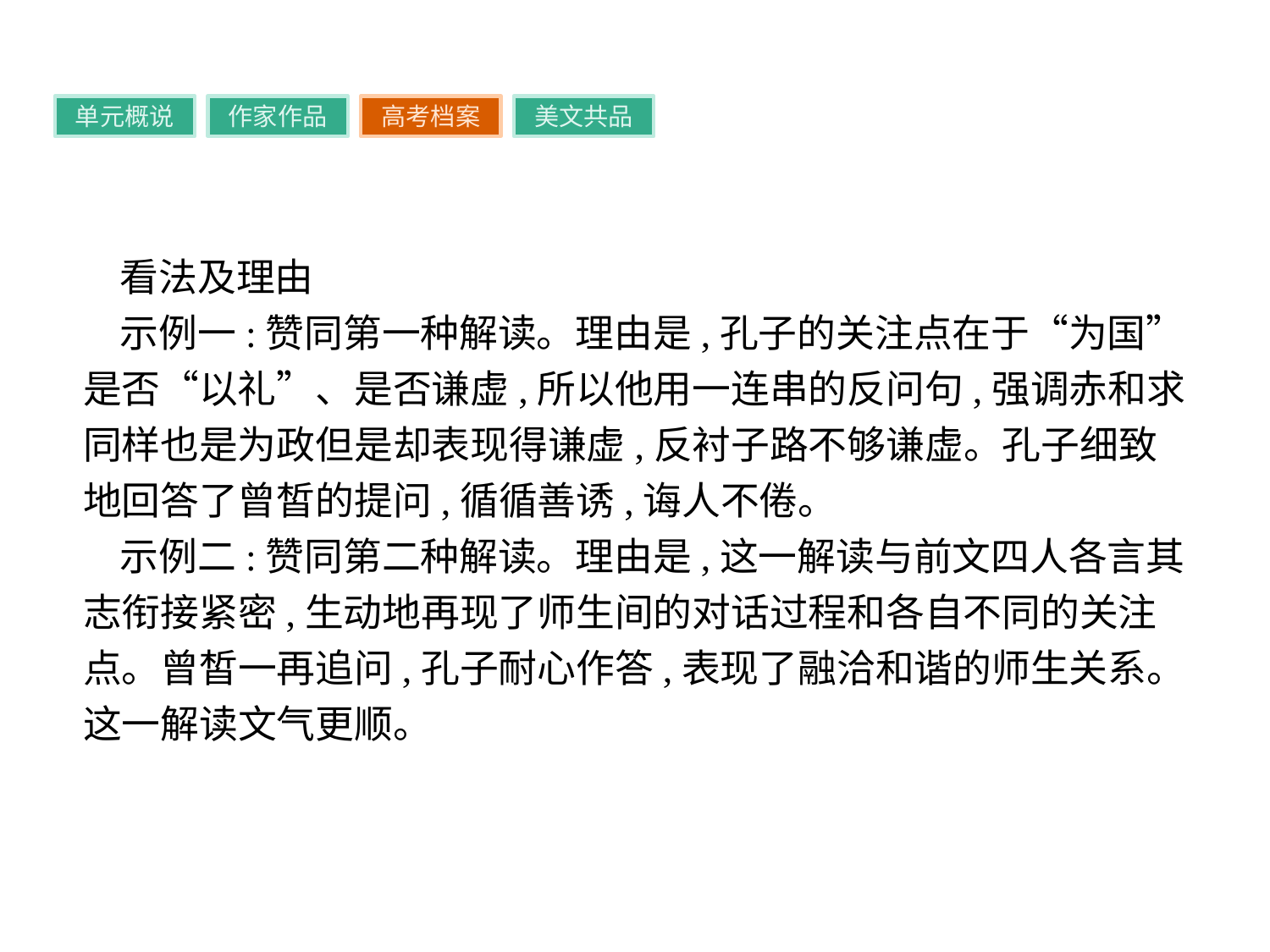

单元概说
作家作品
高考档案
美文共品
看法及理由
示例一:赞同第一种解读。理由是,孔子的关注点在于“为国”是否“以礼”、是否谦虚,所以他用一连串的反问句,强调赤和求同样也是为政但是却表现得谦虚,反衬子路不够谦虚。孔子细致地回答了曾皙的提问,循循善诱,诲人不倦。
示例二:赞同第二种解读。理由是,这一解读与前文四人各言其志衔接紧密,生动地再现了师生间的对话过程和各自不同的关注点。曾皙一再追问,孔子耐心作答,表现了融洽和谐的师生关系。这一解读文气更顺。